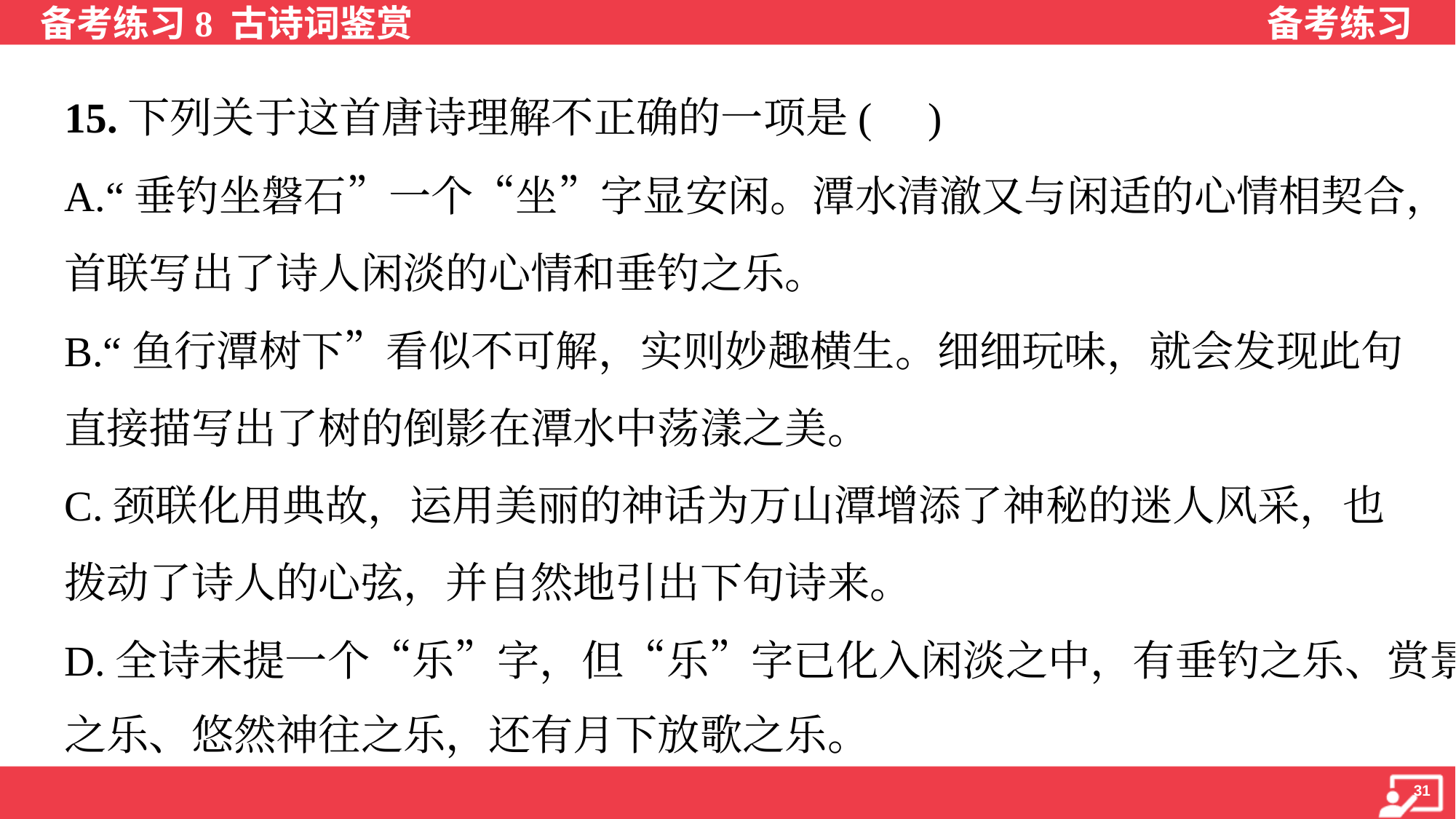

15.下列关于这首唐诗理解不正确的一项是(     )
A.“垂钓坐磐石”一个“坐”字显安闲。潭水清澈又与闲适的心情相契合，
首联写出了诗人闲淡的心情和垂钓之乐。
B.“鱼行潭树下”看似不可解，实则妙趣横生。细细玩味，就会发现此句
直接描写出了树的倒影在潭水中荡漾之美。
C.颈联化用典故，运用美丽的神话为万山潭增添了神秘的迷人风采，也
拨动了诗人的心弦，并自然地引出下句诗来。
D.全诗未提一个“乐”字，但“乐”字已化入闲淡之中，有垂钓之乐、赏景
之乐、悠然神往之乐，还有月下放歌之乐。